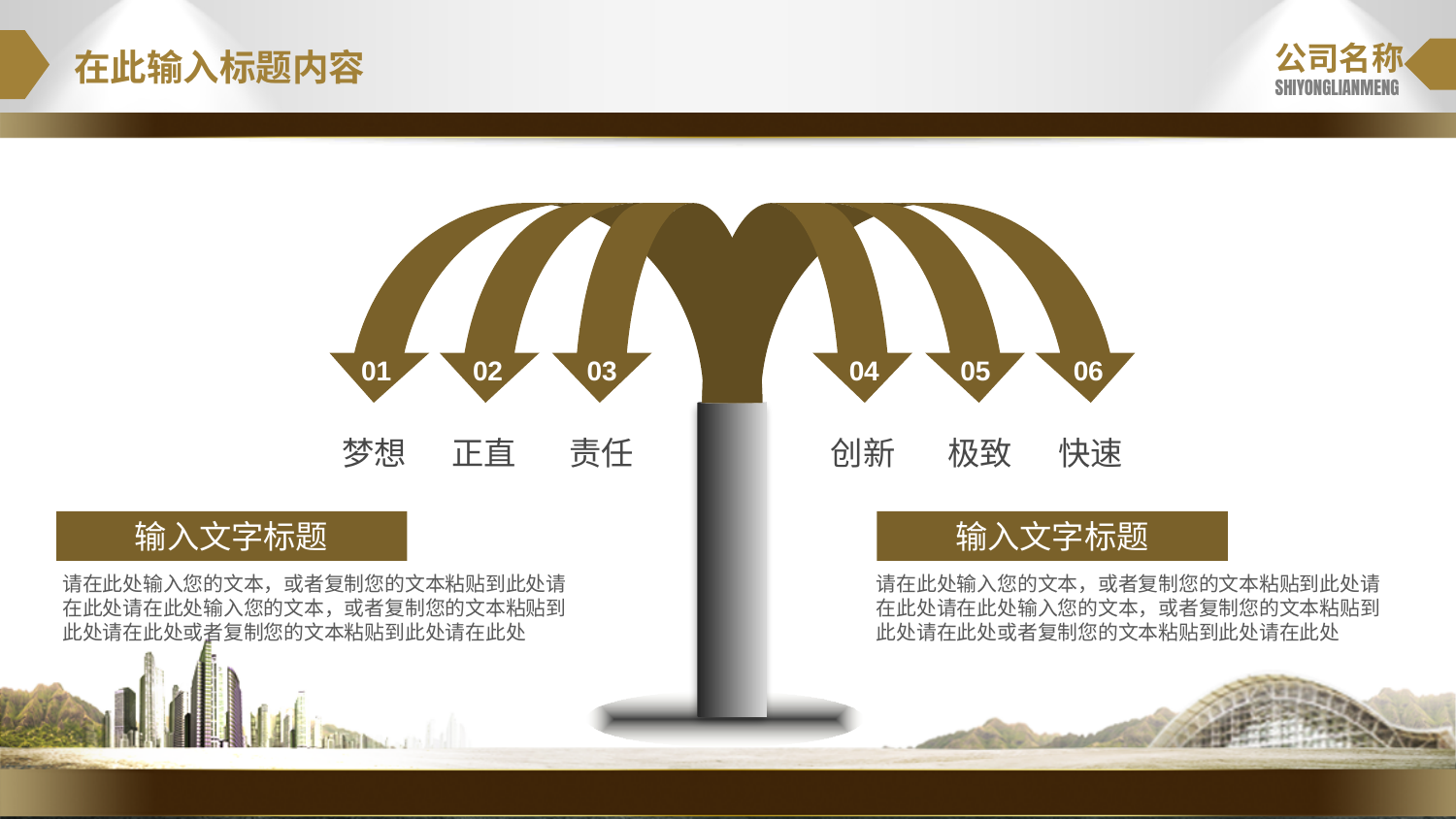

公司名称
SHIYONGLIANMENG

在此输入标题内容

01
02
03
梦想
正直
责任

04
05
06
创新
极致
快速

输入文字标题
输入文字标题
请在此处输入您的文本，或者复制您的文本粘贴到此处请在此处请在此处输入您的文本，或者复制您的文本粘贴到此处请在此处或者复制您的文本粘贴到此处请在此处
请在此处输入您的文本，或者复制您的文本粘贴到此处请在此处请在此处输入您的文本，或者复制您的文本粘贴到此处请在此处或者复制您的文本粘贴到此处请在此处